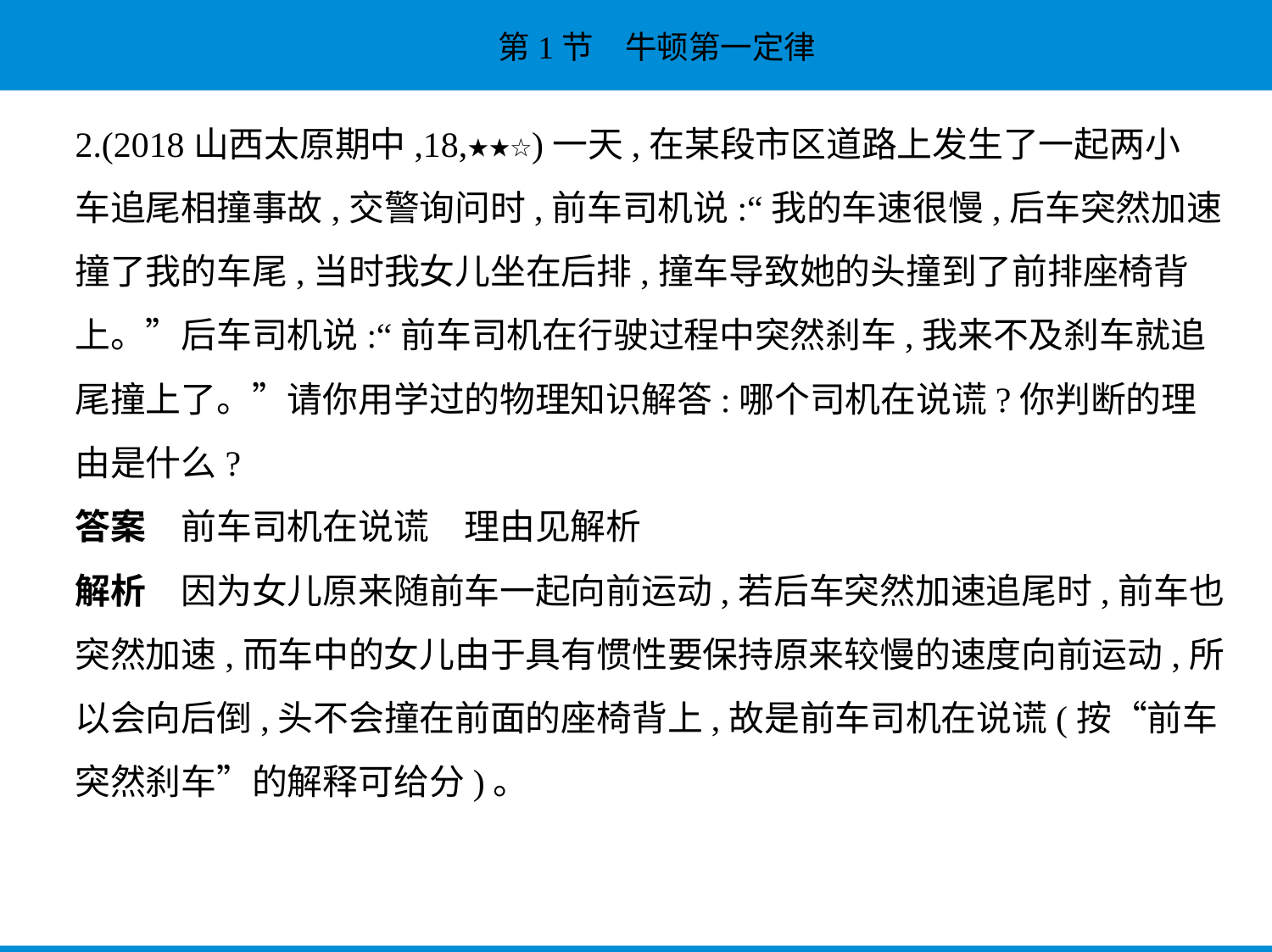

2.(2018山西太原期中,18,★★☆)一天,在某段市区道路上发生了一起两小
车追尾相撞事故,交警询问时,前车司机说:“我的车速很慢,后车突然加速
撞了我的车尾,当时我女儿坐在后排,撞车导致她的头撞到了前排座椅背
上。”后车司机说:“前车司机在行驶过程中突然刹车,我来不及刹车就追
尾撞上了。”请你用学过的物理知识解答:哪个司机在说谎?你判断的理
由是什么?
答案　前车司机在说谎　理由见解析
解析　因为女儿原来随前车一起向前运动,若后车突然加速追尾时,前车也
突然加速,而车中的女儿由于具有惯性要保持原来较慢的速度向前运动,所
以会向后倒,头不会撞在前面的座椅背上,故是前车司机在说谎(按“前车
突然刹车”的解释可给分)。